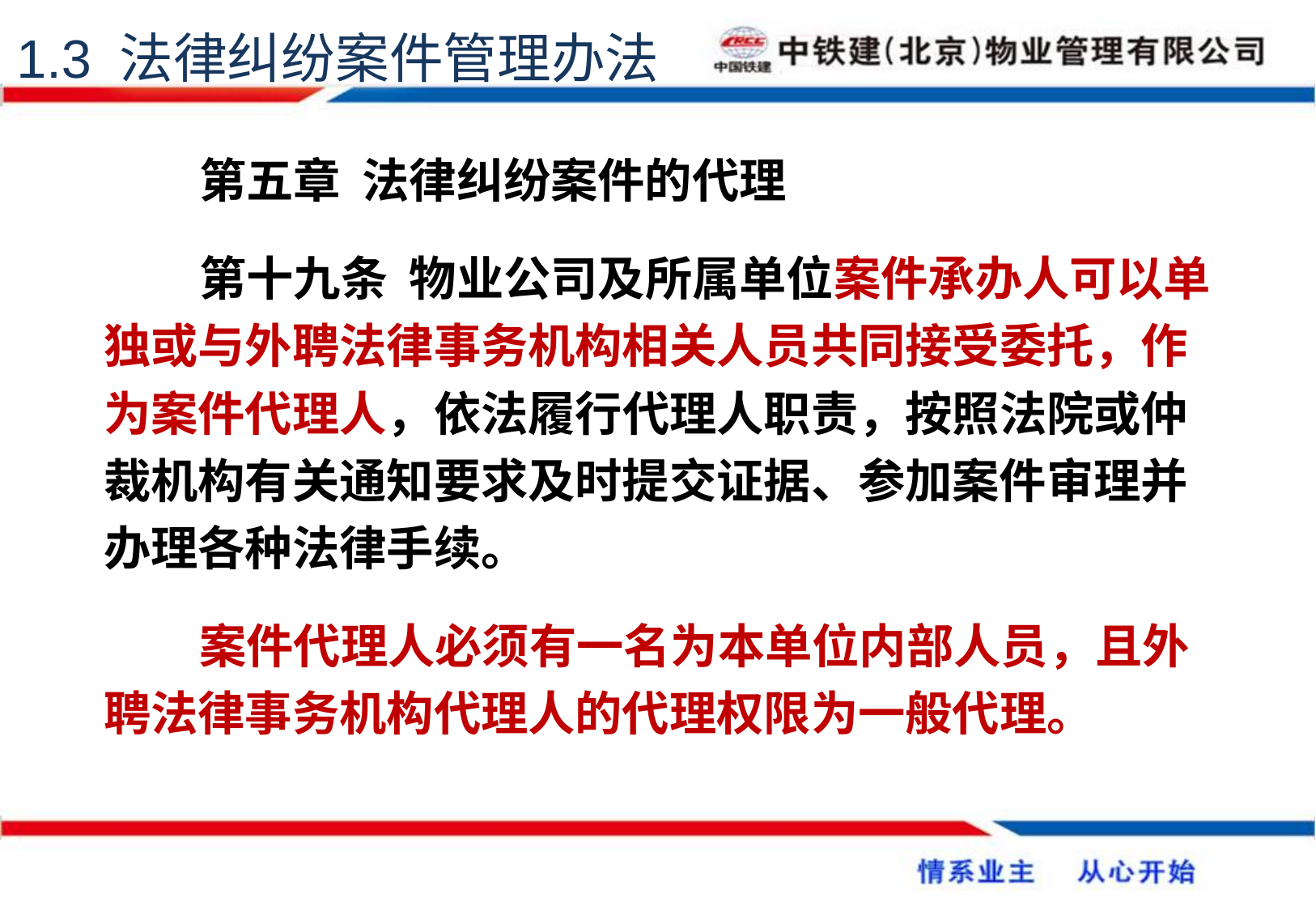

1.3 法律纠纷案件管理办法
第五章  法律纠纷案件的代理
第十九条  物业公司及所属单位案件承办人可以单独或与外聘法律事务机构相关人员共同接受委托，作为案件代理人，依法履行代理人职责，按照法院或仲裁机构有关通知要求及时提交证据、参加案件审理并办理各种法律手续。
案件代理人必须有一名为本单位内部人员，且外聘法律事务机构代理人的代理权限为一般代理。

48